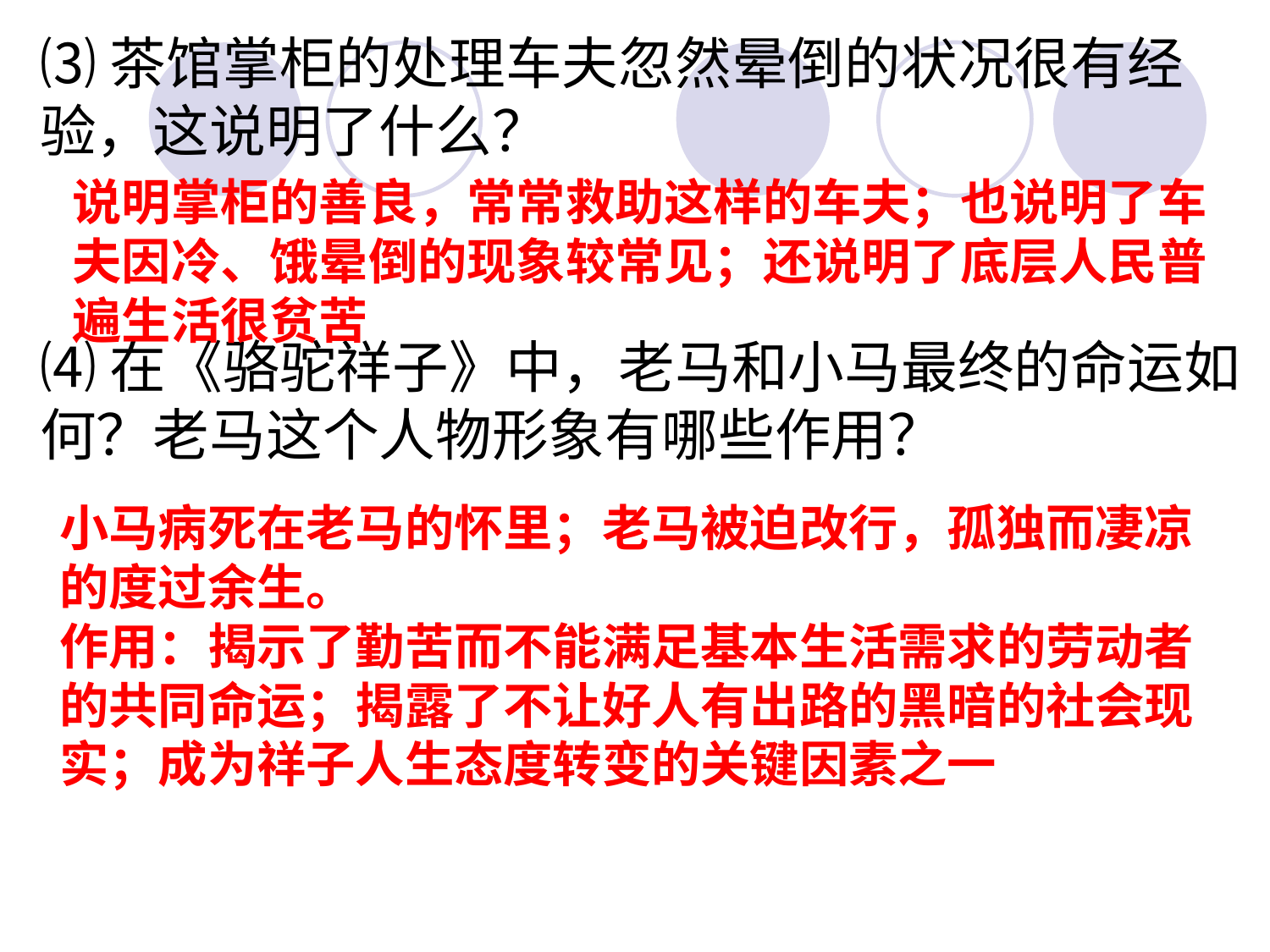

⑶茶馆掌柜的处理车夫忽然晕倒的状况很有经验，这说明了什么？

⑷在《骆驼祥子》中，老马和小马最终的命运如何？老马这个人物形象有哪些作用？
说明掌柜的善良，常常救助这样的车夫；也说明了车夫因冷、饿晕倒的现象较常见；还说明了底层人民普遍生活很贫苦
小马病死在老马的怀里；老马被迫改行，孤独而凄凉的度过余生。
作用：揭示了勤苦而不能满足基本生活需求的劳动者的共同命运；揭露了不让好人有出路的黑暗的社会现实；成为祥子人生态度转变的关键因素之一